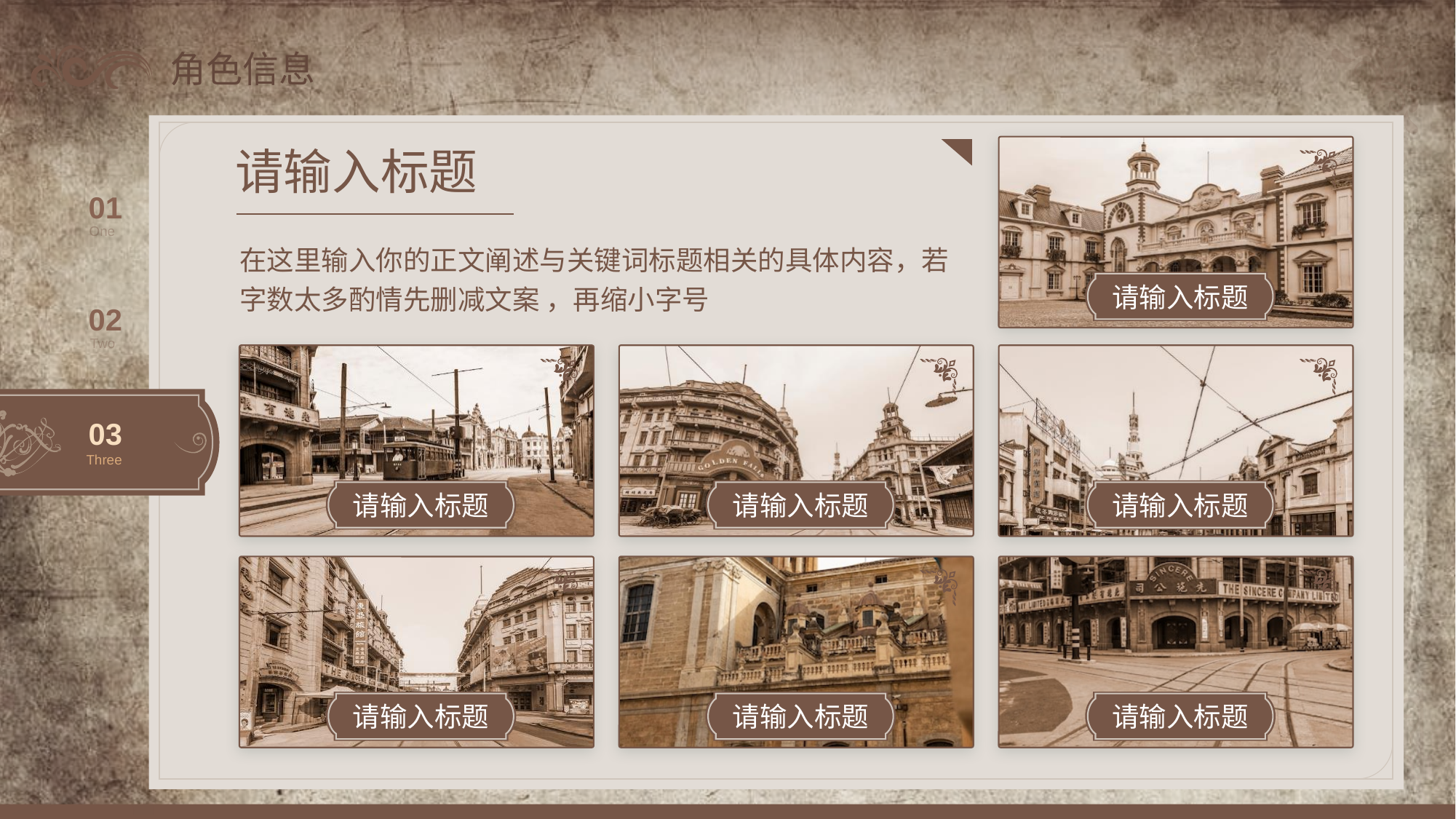

角色信息
Role Info

请输入标题

01
One
在这里输入你的正文阐述与关键词标题相关的具体内容，若字数太多酌情先删减文案 ，再缩小字号
请输入标题

02
Two

请输入标题

请输入标题

03

Three
请输入标题

请输入标题

请输入标题

请输入标题